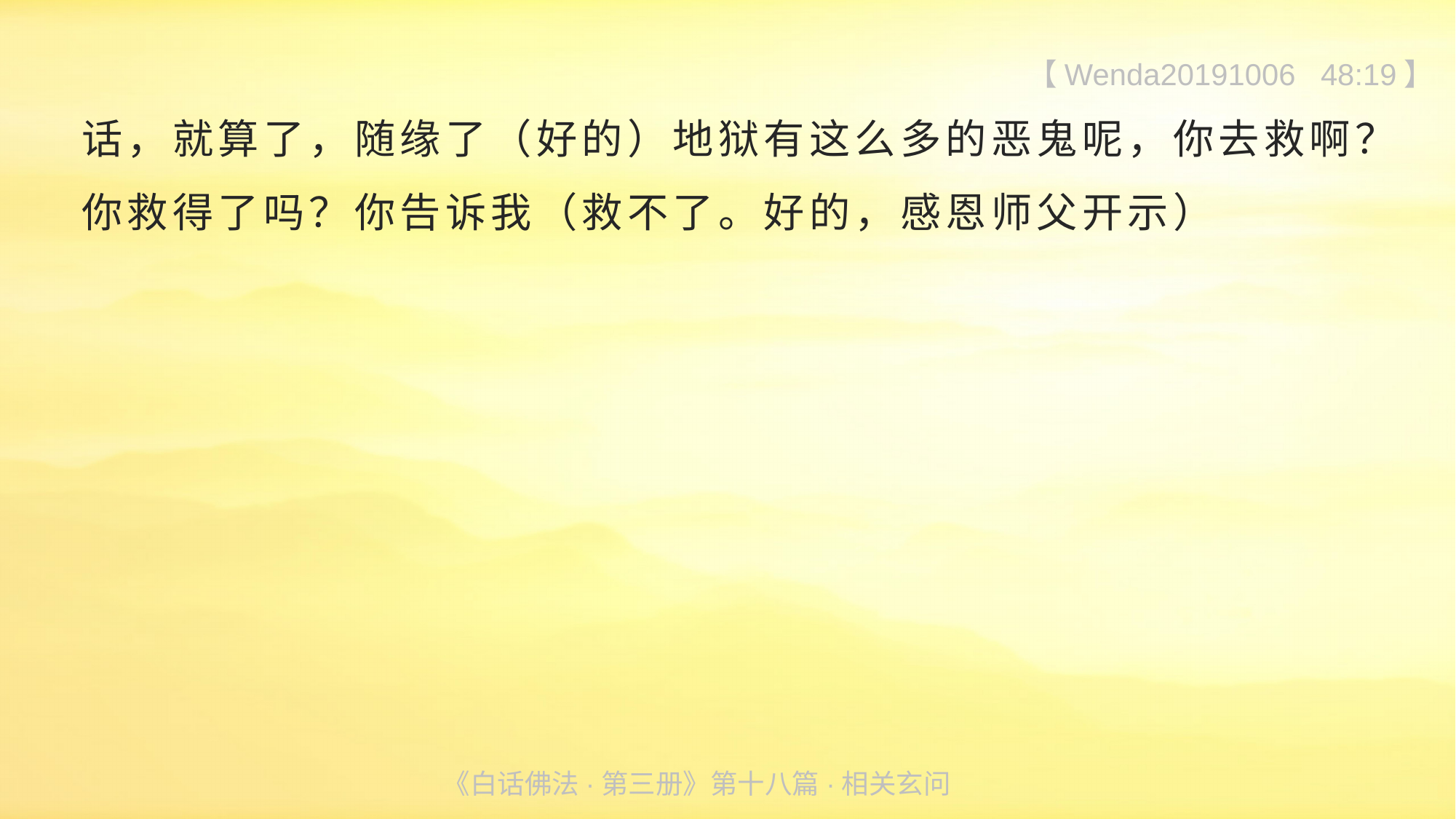

【Wenda20191006   48:19】
话，就算了，随缘了（好的）地狱有这么多的恶鬼呢，你去救啊？你救得了吗？你告诉我（救不了。好的，感恩师父开示）
《白话佛法·第三册》第十八篇·相关玄问